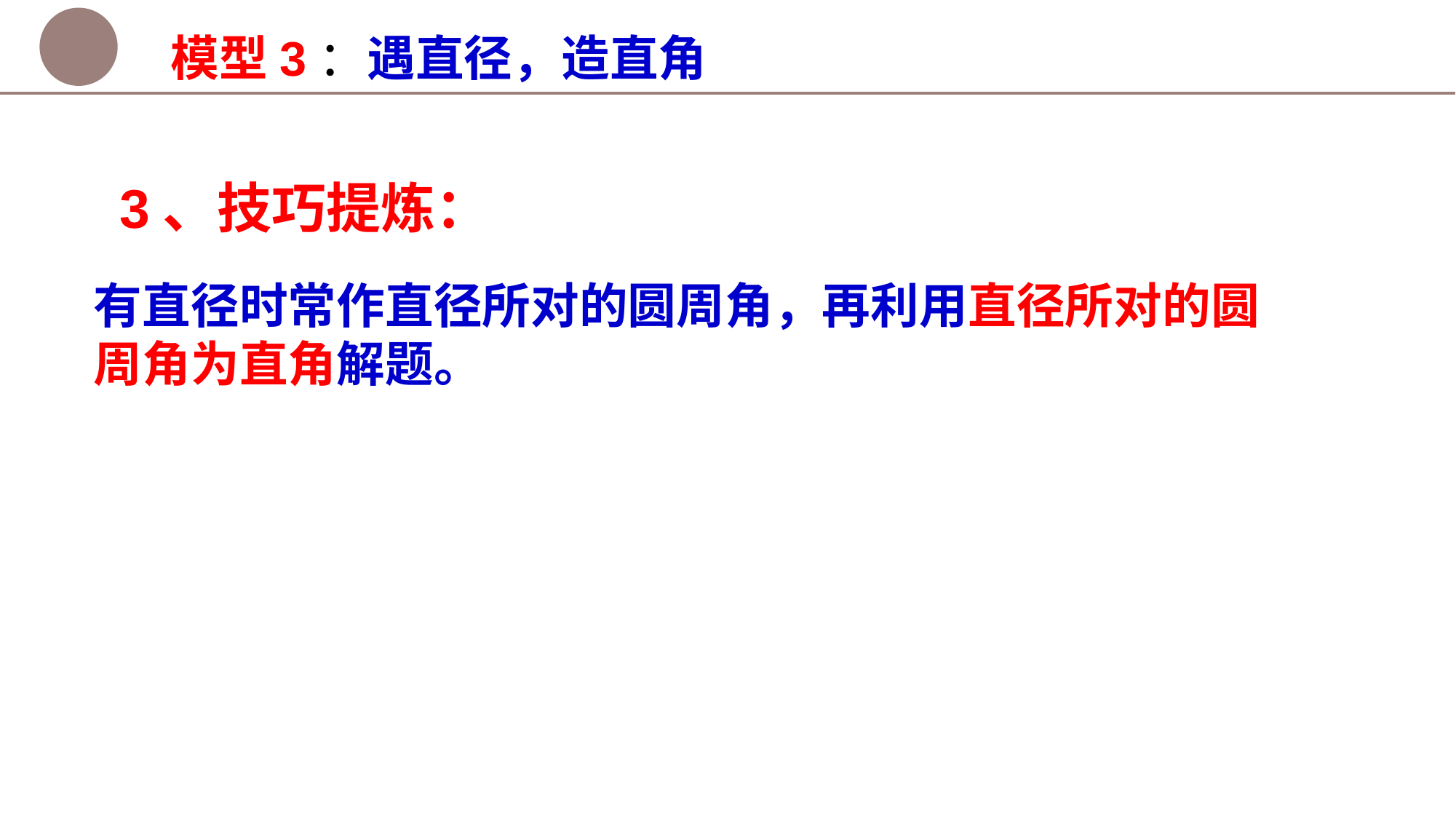

模型3：遇直径，造直角
3、技巧提炼：

有直径时常作直径所对的圆周角，再利用直径所对的圆周角为直角解题。